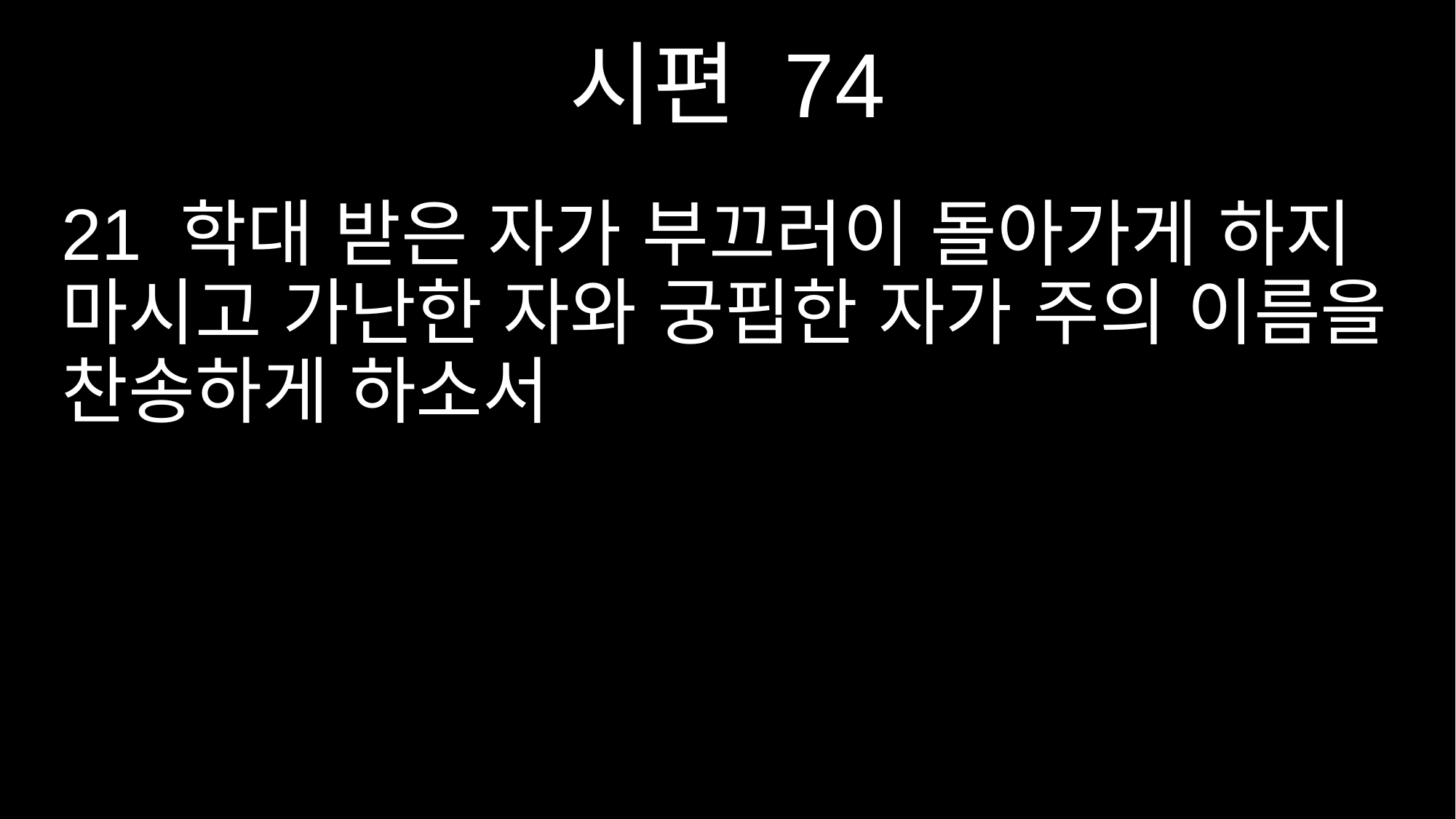

시편 74
21 학대 받은 자가 부끄러이 돌아가게 하지 마시고 가난한 자와 궁핍한 자가 주의 이름을 찬송하게 하소서